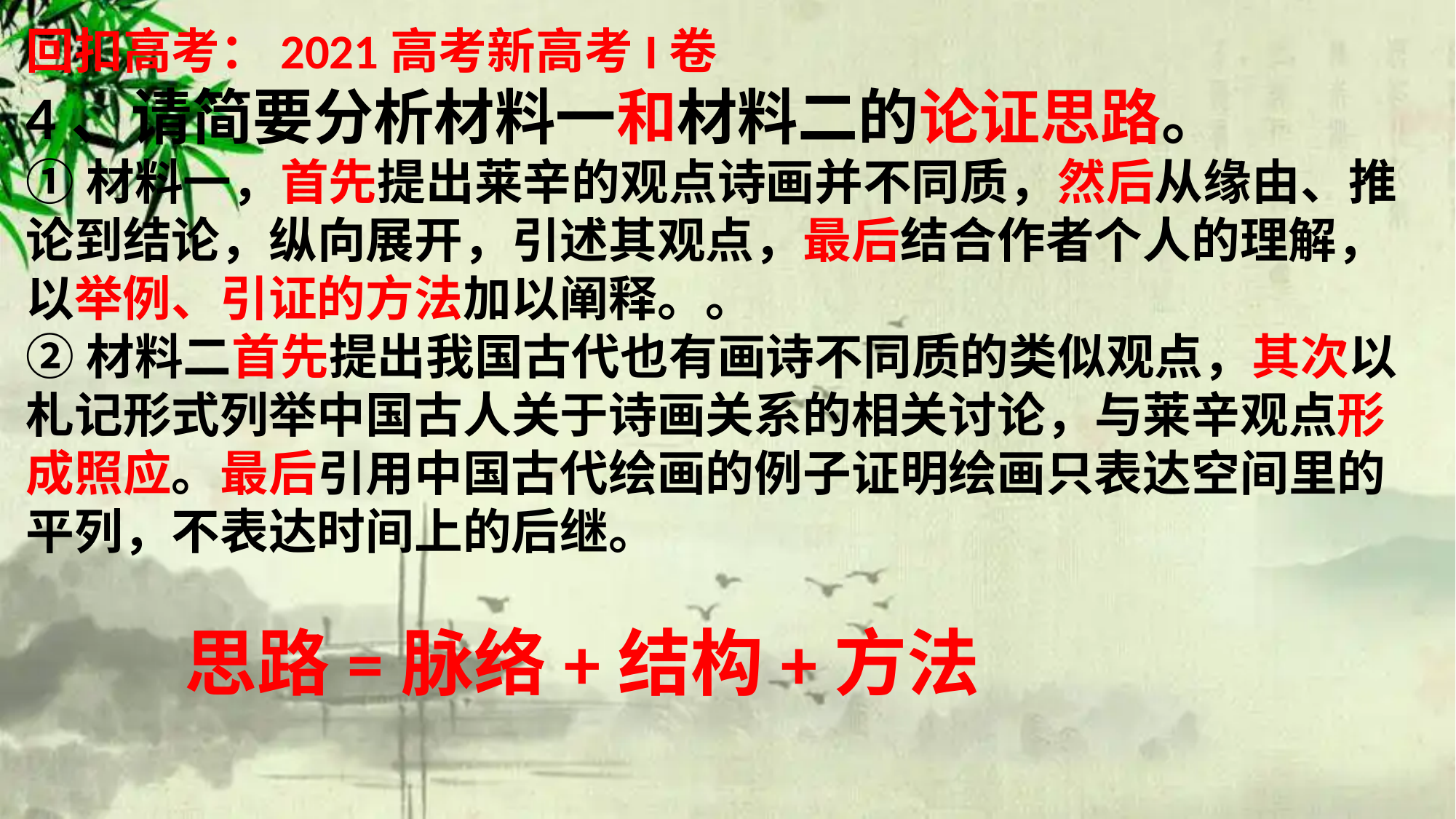

回扣高考：2021高考新高考I卷
4、请简要分析材料一和材料二的论证思路。
①材料一，首先提出莱辛的观点诗画并不同质，然后从缘由、推论到结论，纵向展开，引述其观点，最后结合作者个人的理解，以举例、引证的方法加以阐释。。
②材料二首先提出我国古代也有画诗不同质的类似观点，其次以札记形式列举中国古人关于诗画关系的相关讨论，与莱辛观点形成照应。最后引用中国古代绘画的例子证明绘画只表达空间里的平列，不表达时间上的后继。

       思路=脉络+结构+方法